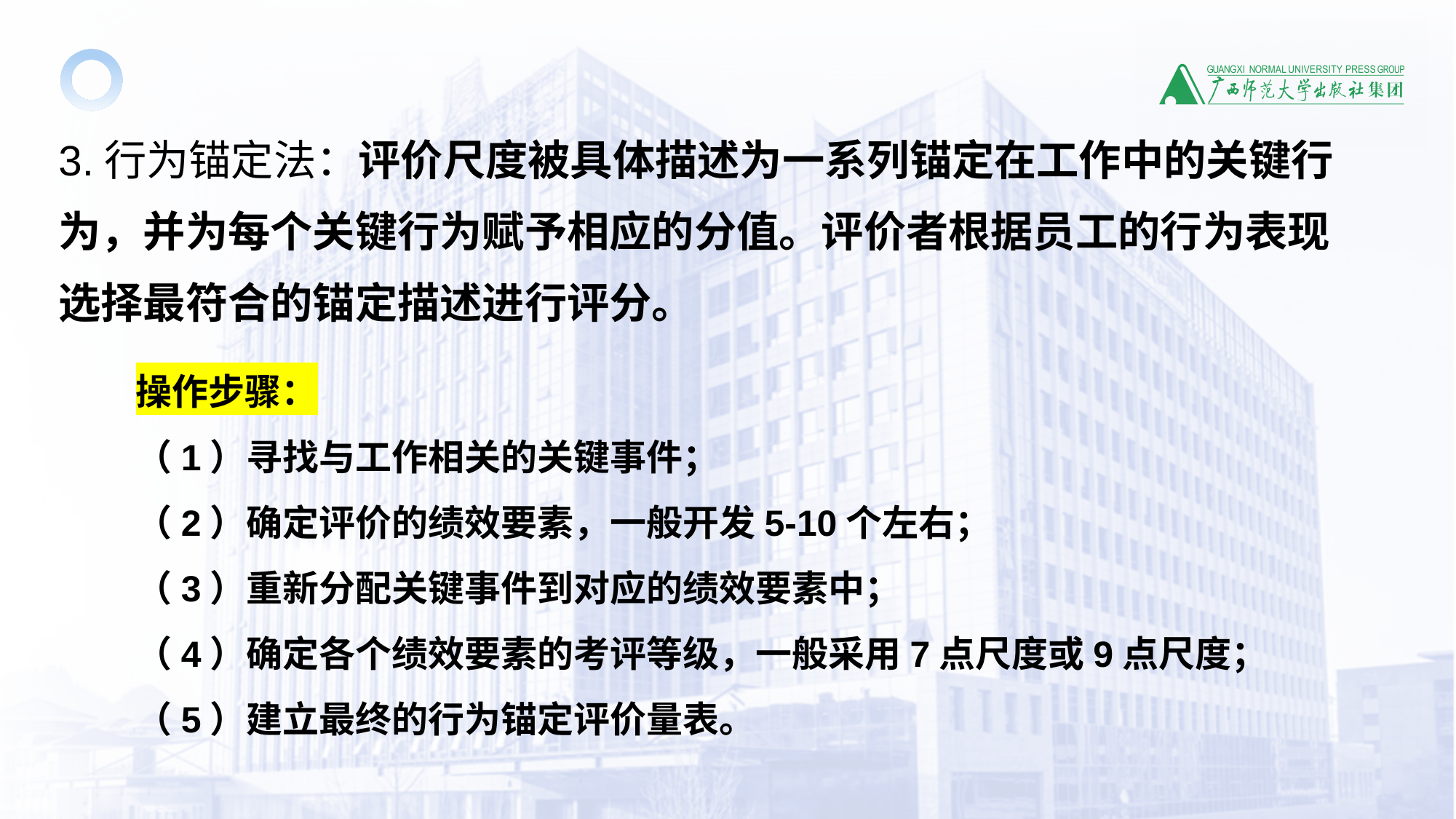

3.行为锚定法：评价尺度被具体描述为一系列锚定在工作中的关键行为，并为每个关键行为赋予相应的分值。评价者根据员工的行为表现选择最符合的锚定描述进行评分。
操作步骤：
（1）寻找与工作相关的关键事件；
（2）确定评价的绩效要素，一般开发5-10个左右；
（3）重新分配关键事件到对应的绩效要素中；
（4）确定各个绩效要素的考评等级，一般采用7点尺度或9点尺度；
（5）建立最终的行为锚定评价量表。